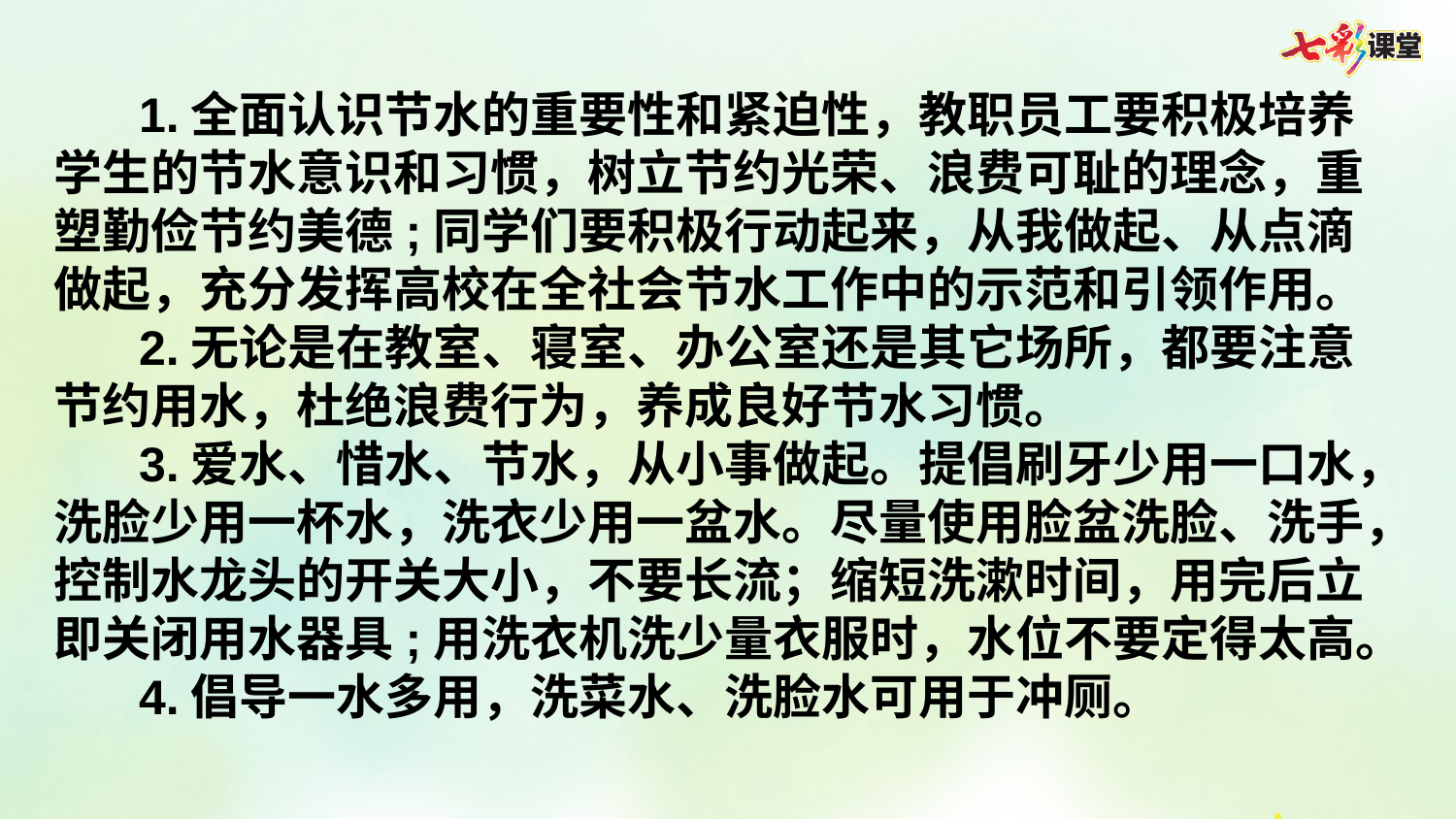

1.全面认识节水的重要性和紧迫性，教职员工要积极培养学生的节水意识和习惯，树立节约光荣、浪费可耻的理念，重塑勤俭节约美德;同学们要积极行动起来，从我做起、从点滴做起，充分发挥高校在全社会节水工作中的示范和引领作用。
2.无论是在教室、寝室、办公室还是其它场所，都要注意节约用水，杜绝浪费行为，养成良好节水习惯。
3.爱水、惜水、节水，从小事做起。提倡刷牙少用一口水，洗脸少用一杯水，洗衣少用一盆水。尽量使用脸盆洗脸、洗手，控制水龙头的开关大小，不要长流；缩短洗漱时间，用完后立即关闭用水器具;用洗衣机洗少量衣服时，水位不要定得太高。
4.倡导一水多用，洗菜水、洗脸水可用于冲厕。